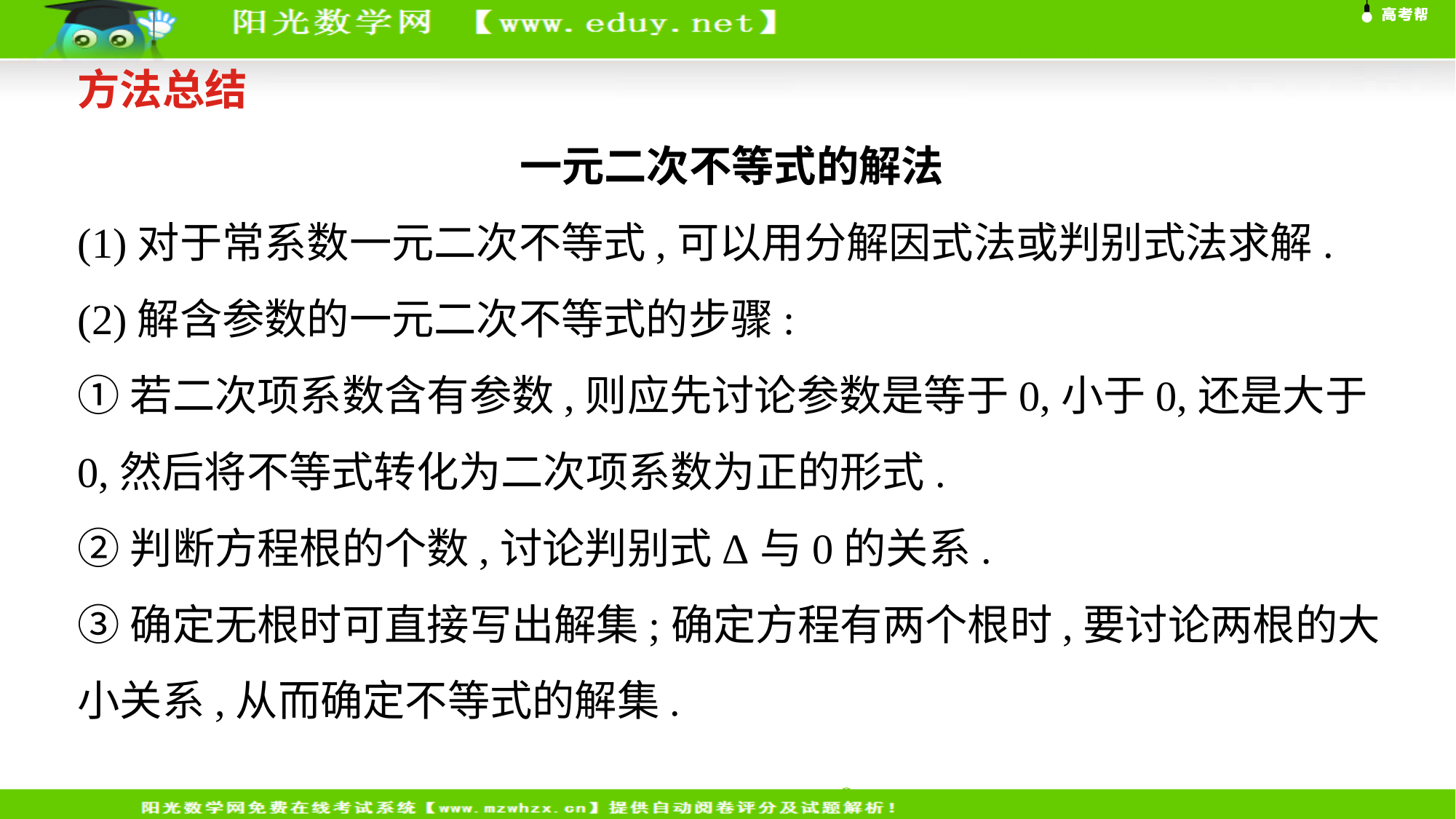

方法总结
一元二次不等式的解法
(1)对于常系数一元二次不等式,可以用分解因式法或判别式法求解.
(2)解含参数的一元二次不等式的步骤:
①若二次项系数含有参数,则应先讨论参数是等于0,小于0,还是大于0,然后将不等式转化为二次项系数为正的形式.
②判断方程根的个数,讨论判别式Δ与0的关系.
③确定无根时可直接写出解集;确定方程有两个根时,要讨论两根的大小关系,从而确定不等式的解集.